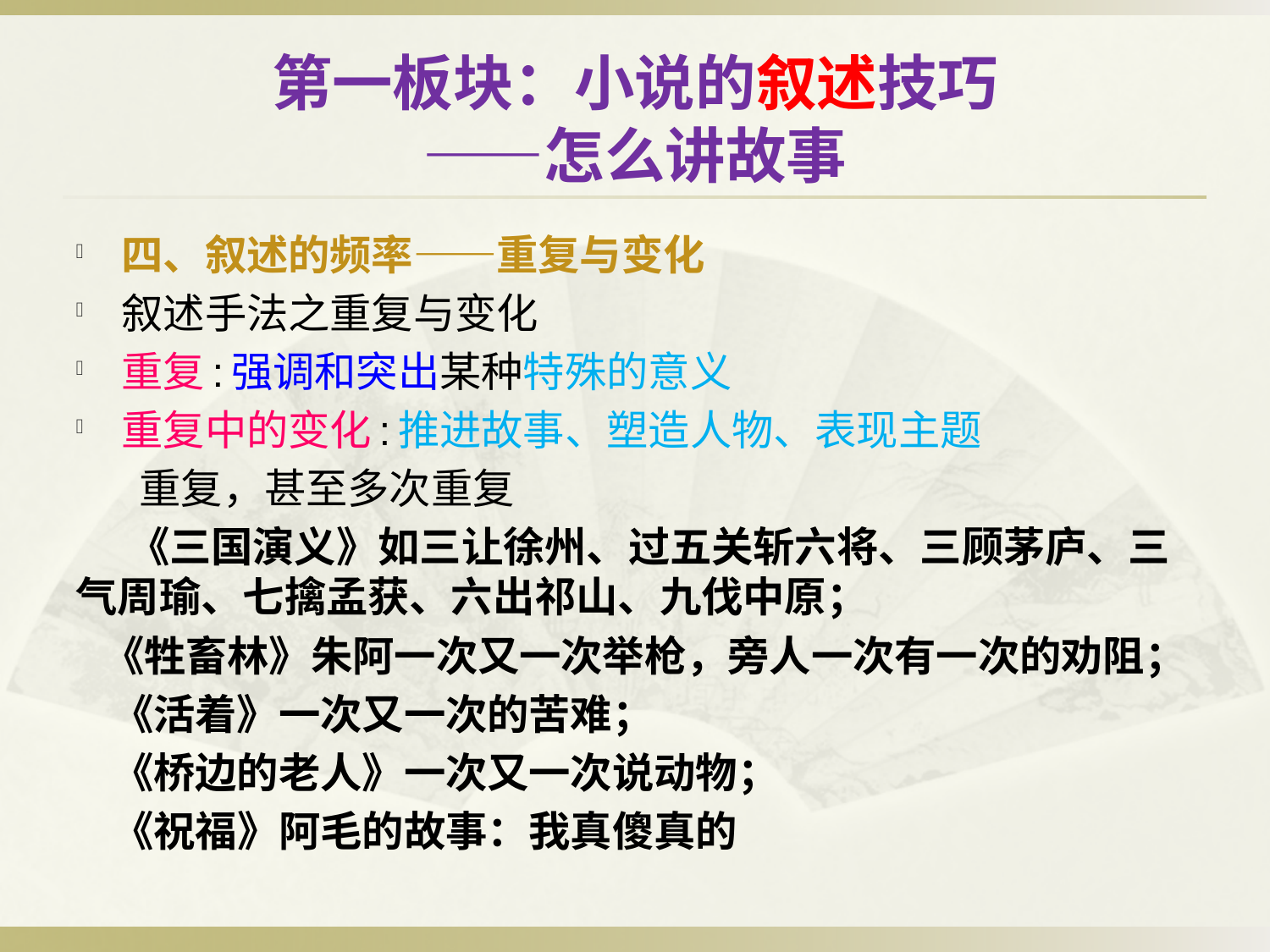

# 第一板块：小说的叙述技巧 ——怎么讲故事
四、叙述的频率——重复与变化
叙述手法之重复与变化
重复:强调和突出某种特殊的意义
重复中的变化:推进故事、塑造人物、表现主题
      重复，甚至多次重复
     《三国演义》如三让徐州、过五关斩六将、三顾茅庐、三气周瑜、七擒孟获、六出祁山、九伐中原；
  《牲畜林》朱阿一次又一次举枪，旁人一次有一次的劝阻；
   《活着》一次又一次的苦难；
   《桥边的老人》一次又一次说动物；
   《祝福》阿毛的故事：我真傻真的